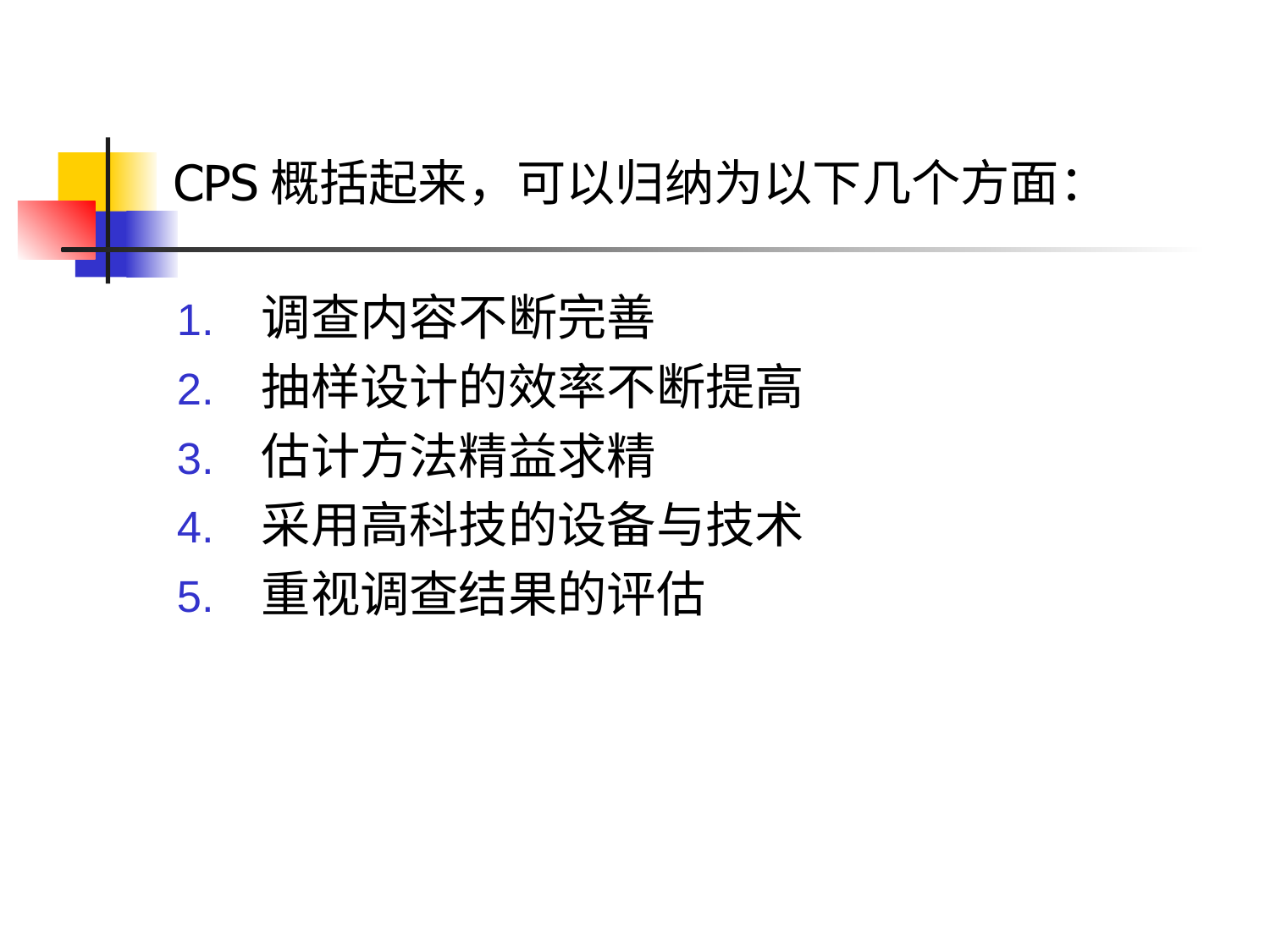

# CPS概括起来，可以归纳为以下几个方面：
调查内容不断完善
抽样设计的效率不断提高
估计方法精益求精
采用高科技的设备与技术
重视调查结果的评估